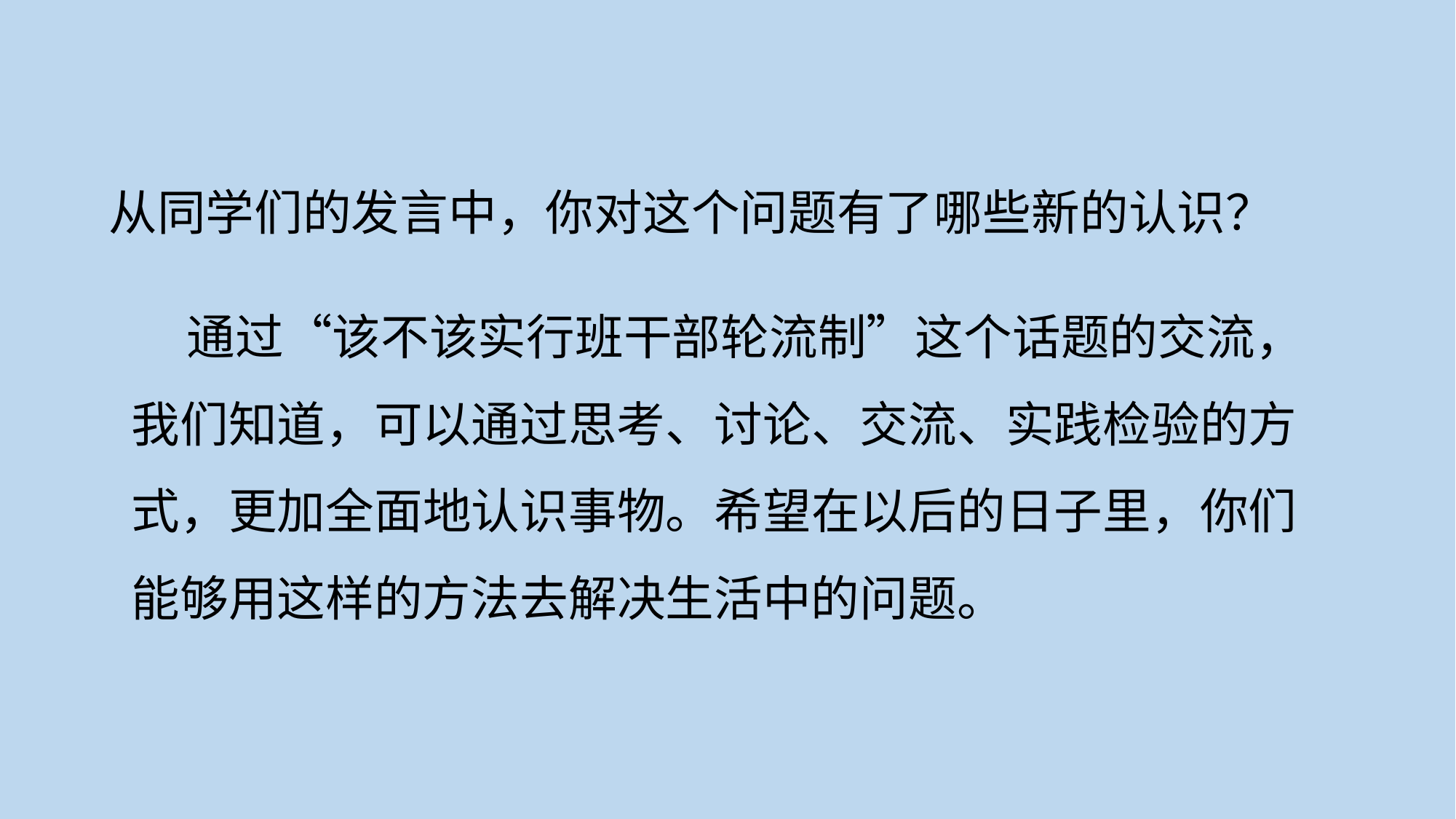

从同学们的发言中，你对这个问题有了哪些新的认识？
    通过“该不该实行班干部轮流制”这个话题的交流，我们知道，可以通过思考、讨论、交流、实践检验的方式，更加全面地认识事物。希望在以后的日子里，你们能够用这样的方法去解决生活中的问题。